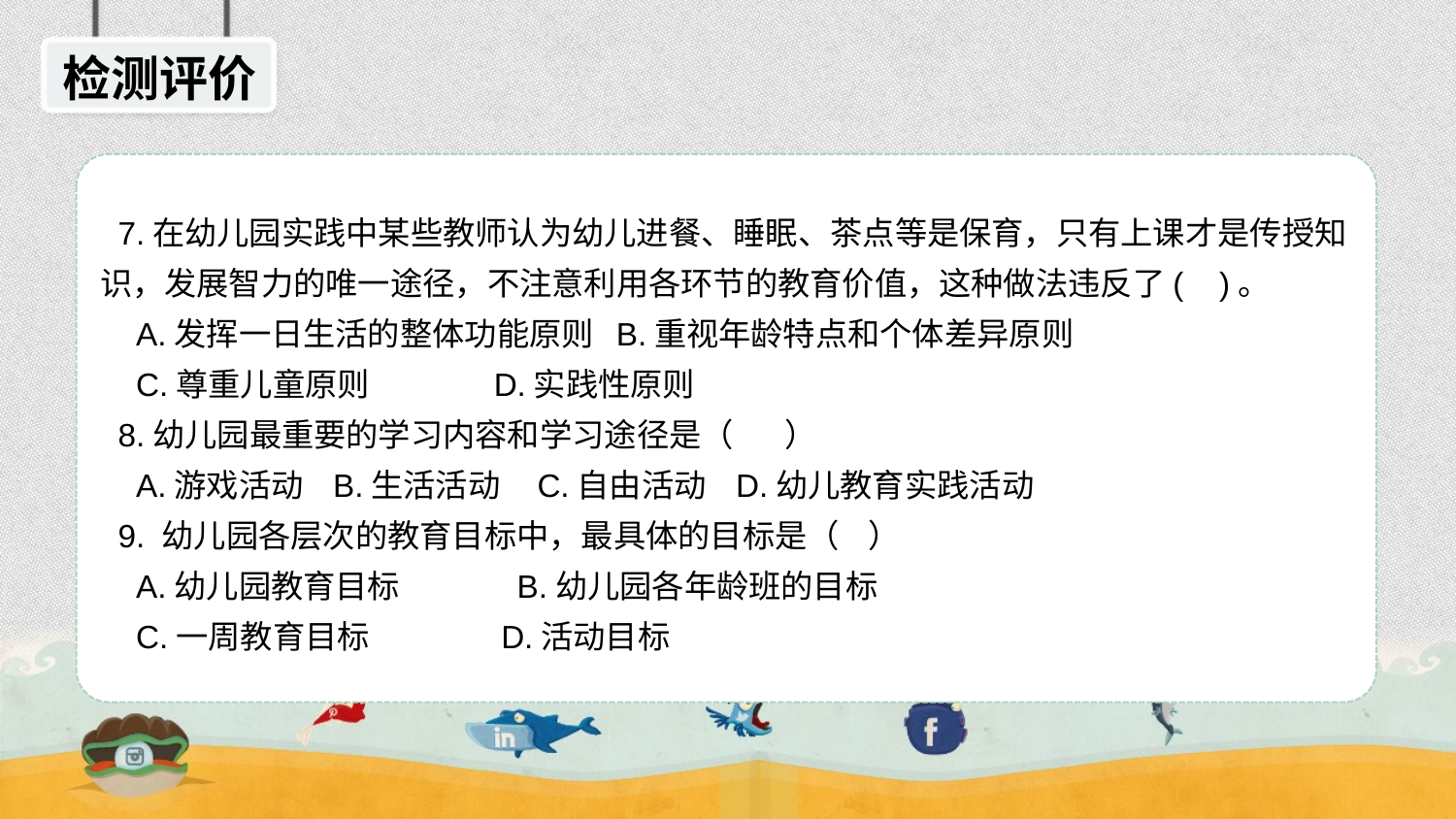

检测评价

  7.在幼儿园实践中某些教师认为幼儿进餐、睡眠、茶点等是保育，只有上课才是传授知识，发展智力的唯一途径，不注意利用各环节的教育价值，这种做法违反了(    )。
    A.发挥一日生活的整体功能原则  B.重视年龄特点和个体差异原则
    C.尊重儿童原则                D.实践性原则
  8.幼儿园最重要的学习内容和学习途径是（       ）
    A.游戏活动   B.生活活动    C.自由活动   D.幼儿教育实践活动
  9. 幼儿园各层次的教育目标中，最具体的目标是（    ）
    A.幼儿园教育目标               B.幼儿园各年龄班的目标
    C.一周教育目标                 D.活动目标